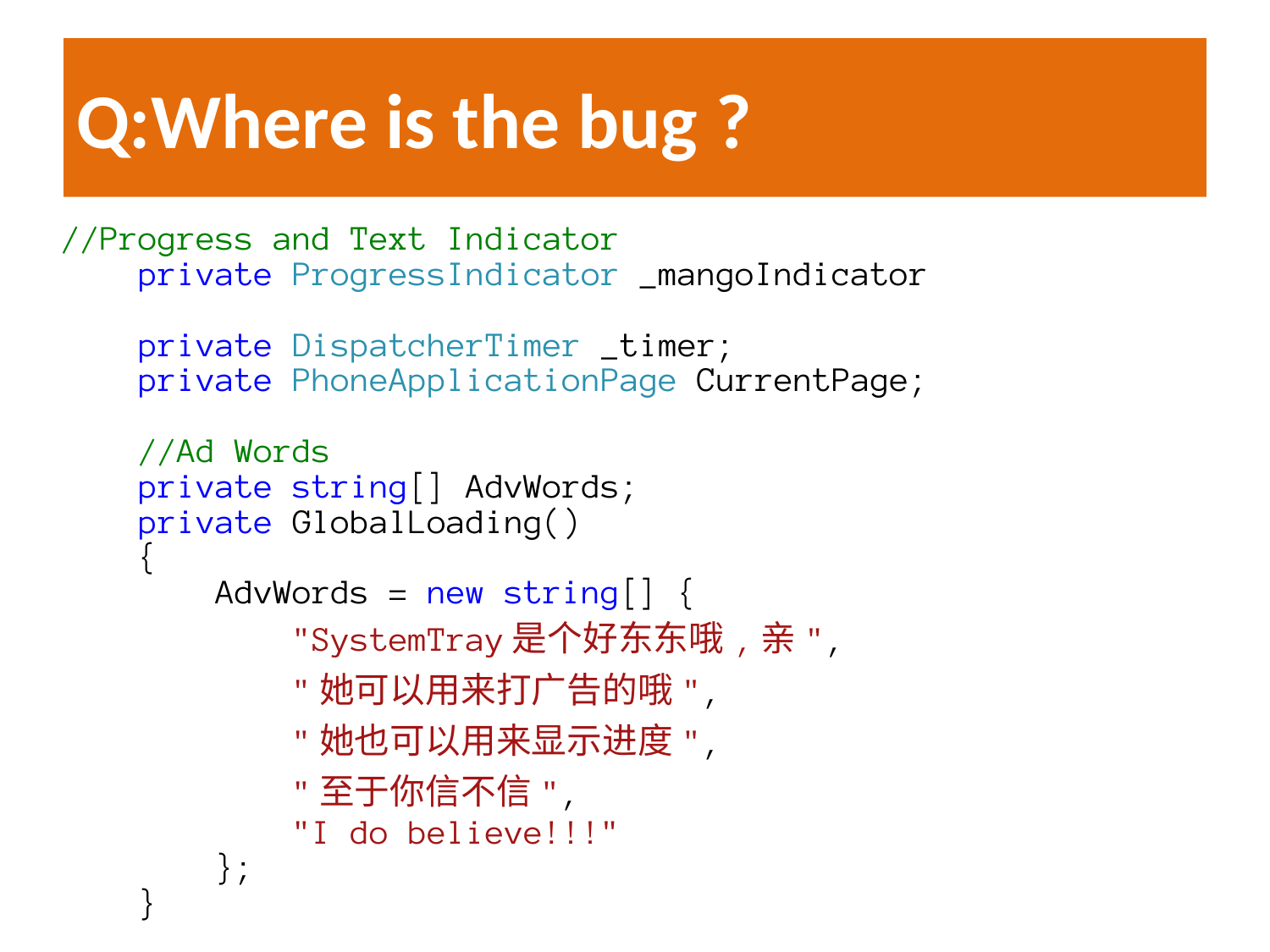

# Q:Where is the bug ?
| //Progress and Text Indicator         private ProgressIndicator \_mangoIndicator;         private DispatcherTimer \_timer;         private PhoneApplicationPage CurrentPage;         //Ad Words         private string[] AdvWords;         private GlobalLoading()         {             AdvWords = new string[] {                  "SystemTray是个好东东哦,亲",                 "她可以用来打广告的哦",                 "她也可以用来显示进度",                 "至于你信不信",                 "I do believe!!!"             };         } |
| --- |